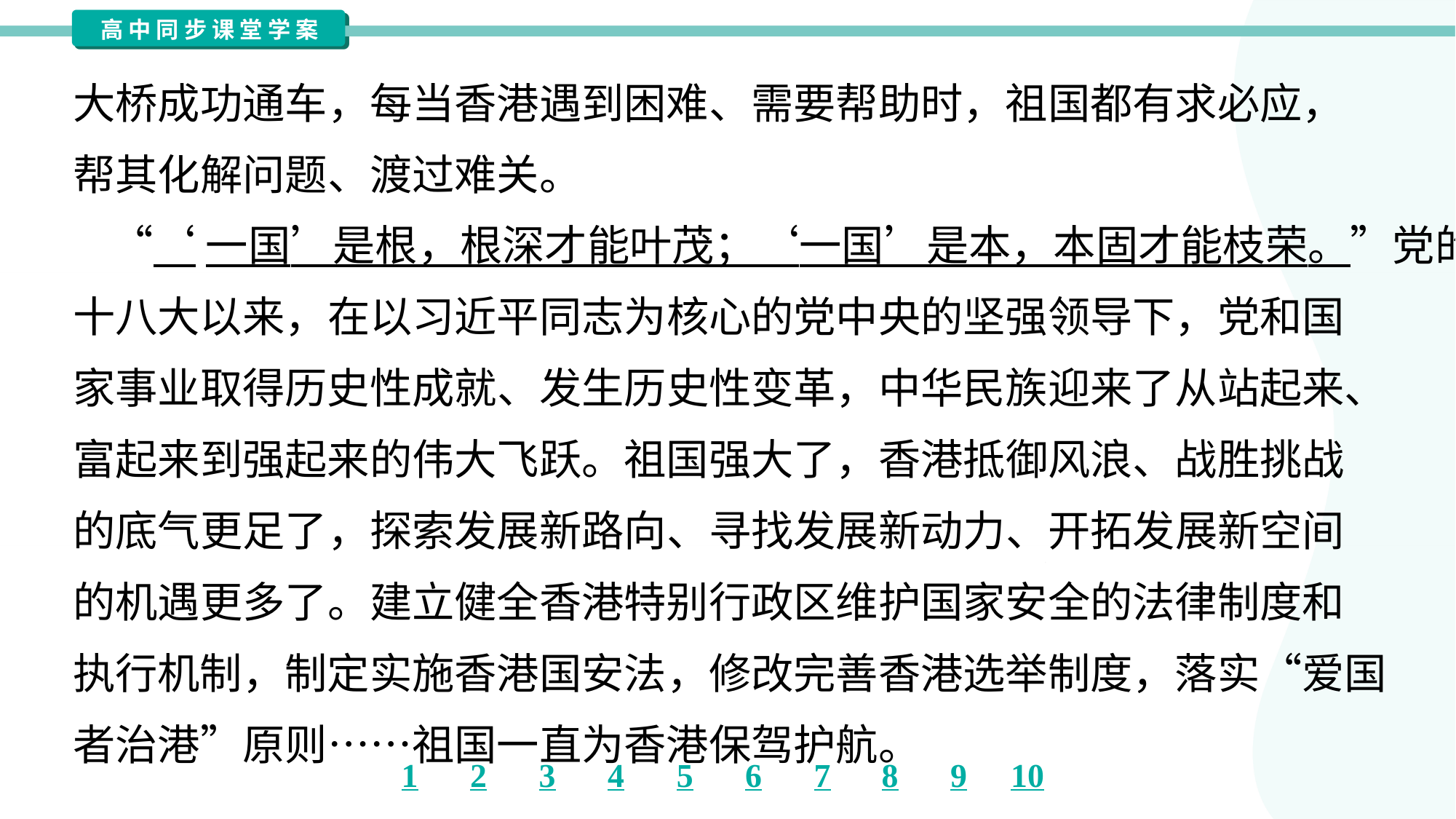

大桥成功通车，每当香港遇到困难、需要帮助时，祖国都有求必应，
帮其化解问题、渡过难关。
    “‘一国’是根，根深才能叶茂；‘一国’是本，本固才能枝荣。”党的
十八大以来，在以习近平同志为核心的党中央的坚强领导下，党和国
家事业取得历史性成就、发生历史性变革，中华民族迎来了从站起来、
富起来到强起来的伟大飞跃。祖国强大了，香港抵御风浪、战胜挑战
的底气更足了，探索发展新路向、寻找发展新动力、开拓发展新空间
的机遇更多了。建立健全香港特别行政区维护国家安全的法律制度和
执行机制，制定实施香港国安法，修改完善香港选举制度，落实“爱国
者治港”原则……祖国一直为香港保驾护航。